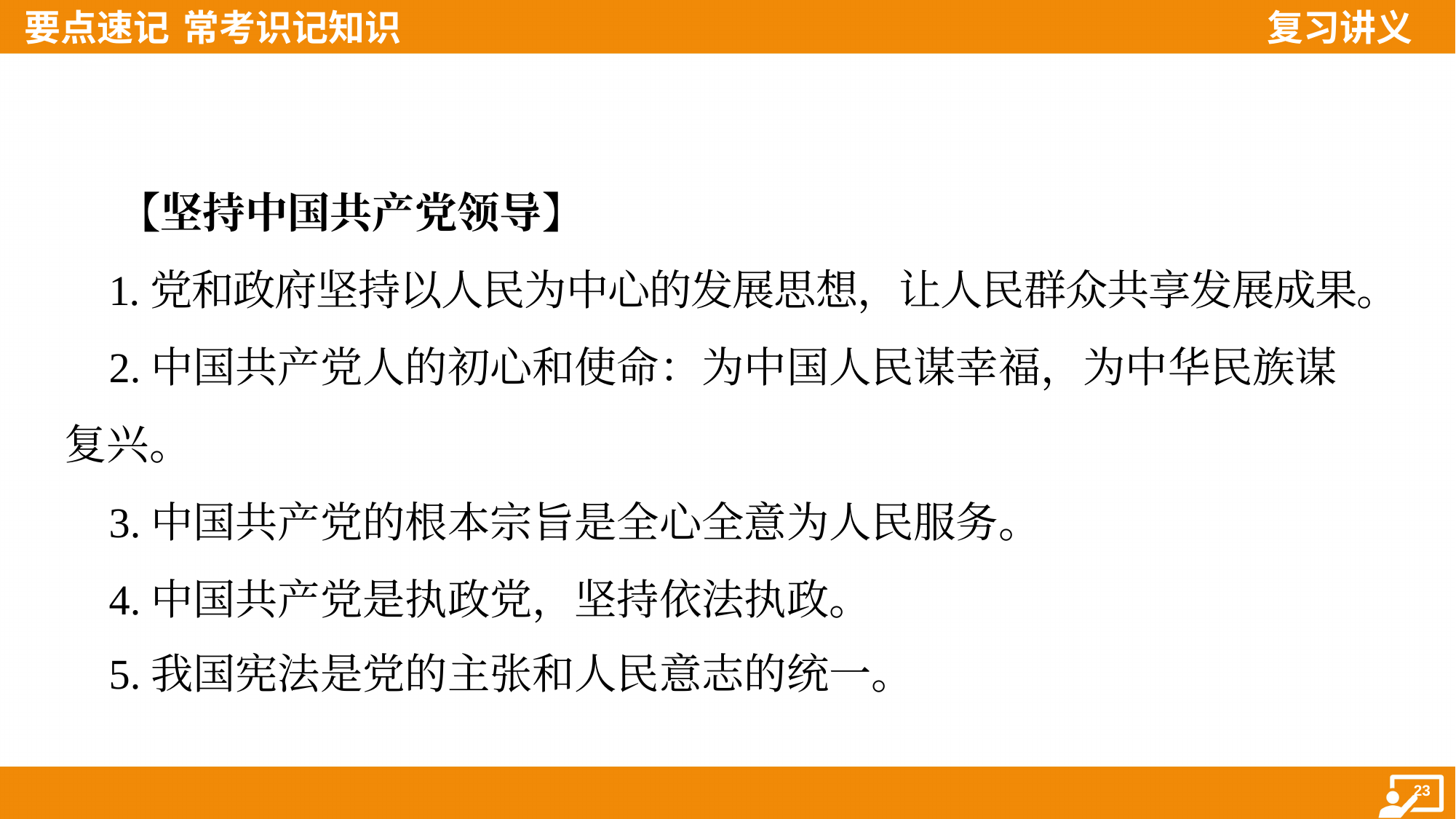

【坚持中国共产党领导】
    1.党和政府坚持以人民为中心的发展思想，让人民群众共享发展成果。
    2.中国共产党人的初心和使命：为中国人民谋幸福，为中华民族谋
复兴。
    3.中国共产党的根本宗旨是全心全意为人民服务。
    4.中国共产党是执政党，坚持依法执政。
    5.我国宪法是党的主张和人民意志的统一。